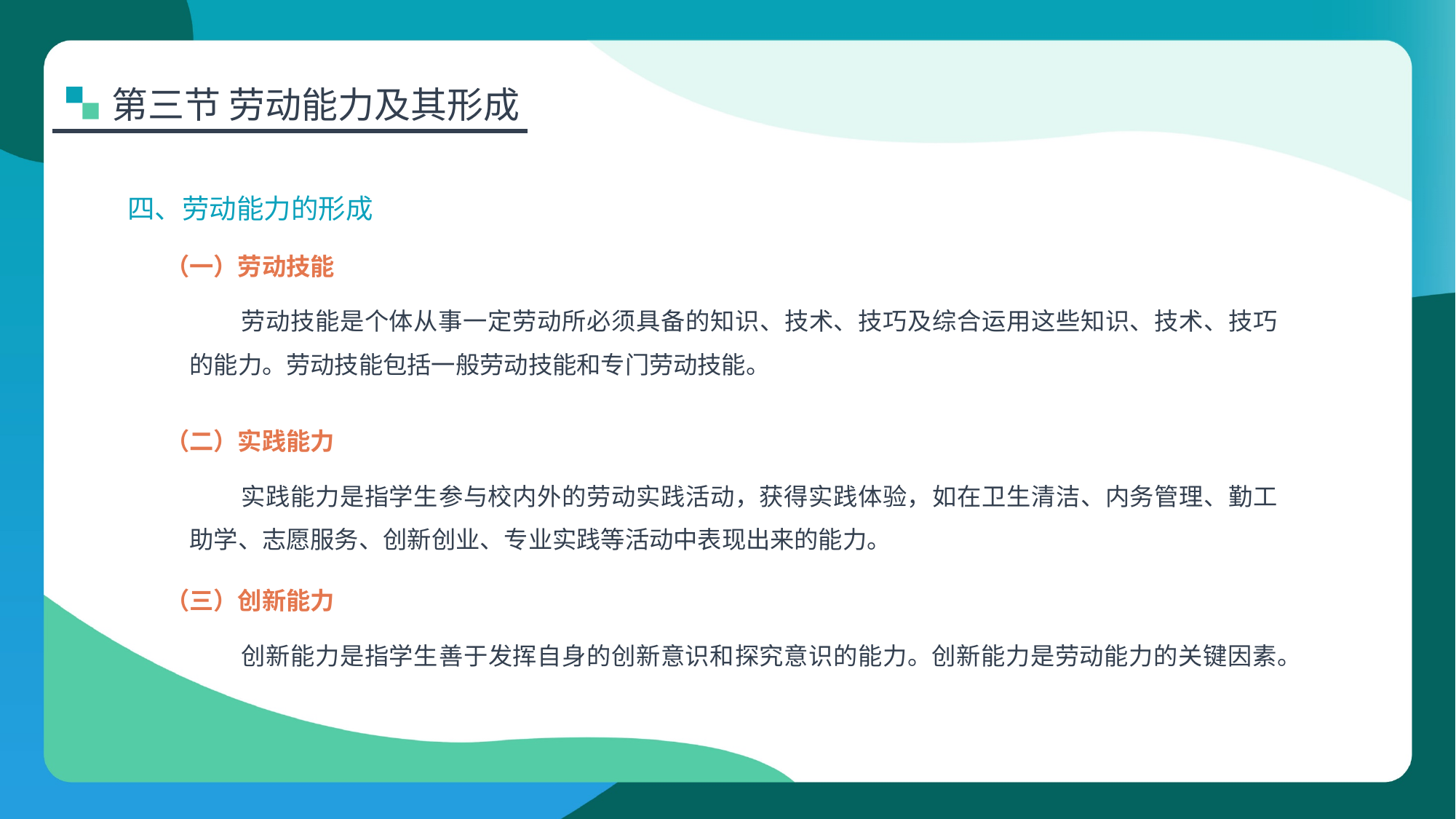

第三节 劳动能力及其形成

四、劳动能力的形成
（一）劳动技能
劳动技能是个体从事一定劳动所必须具备的知识、技术、技巧及综合运用这些知识、技术、技巧的能力。劳动技能包括一般劳动技能和专门劳动技能。
（二）实践能力
实践能力是指学生参与校内外的劳动实践活动，获得实践体验，如在卫生清洁、内务管理、勤工助学、志愿服务、创新创业、专业实践等活动中表现出来的能力。
（三）创新能力
创新能力是指学生善于发挥自身的创新意识和探究意识的能力。创新能力是劳动能力的关键因素。